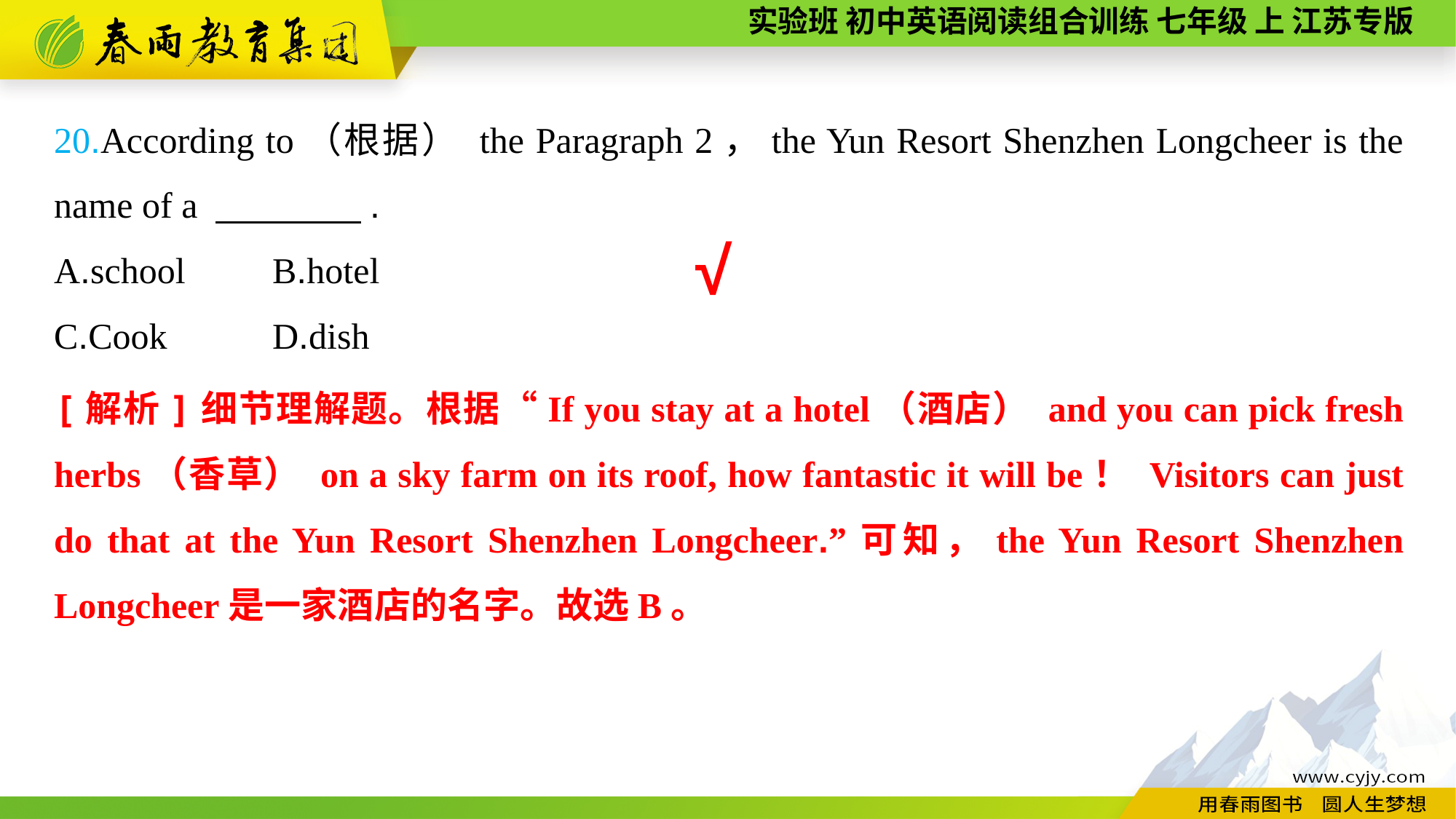

20.According to（根据） the Paragraph 2，the Yun Resort Shenzhen Longcheer is the name of a 　　　　.
A.school	B.hotel
C.Cook	D.dish
√
[解析]细节理解题。根据“If you stay at a hotel（酒店） and you can pick fresh herbs（香草） on a sky farm on its roof, how fantastic it will be！ Visitors can just do that at the Yun Resort Shenzhen Longcheer.”可知，the Yun Resort Shenzhen Longcheer是一家酒店的名字。故选B。